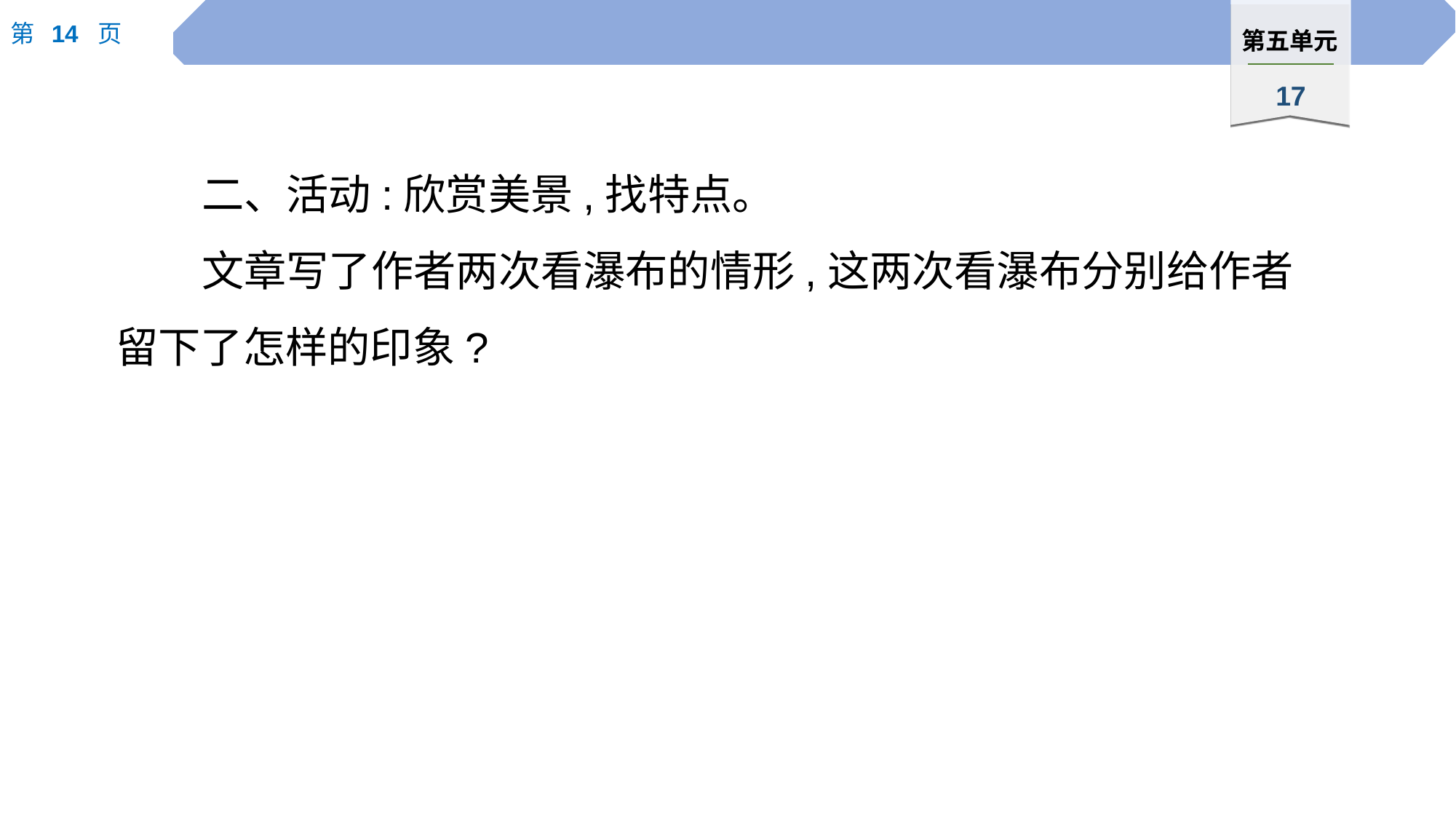

二、活动:欣赏美景,找特点。
文章写了作者两次看瀑布的情形,这两次看瀑布分别给作者留下了怎样的印象?